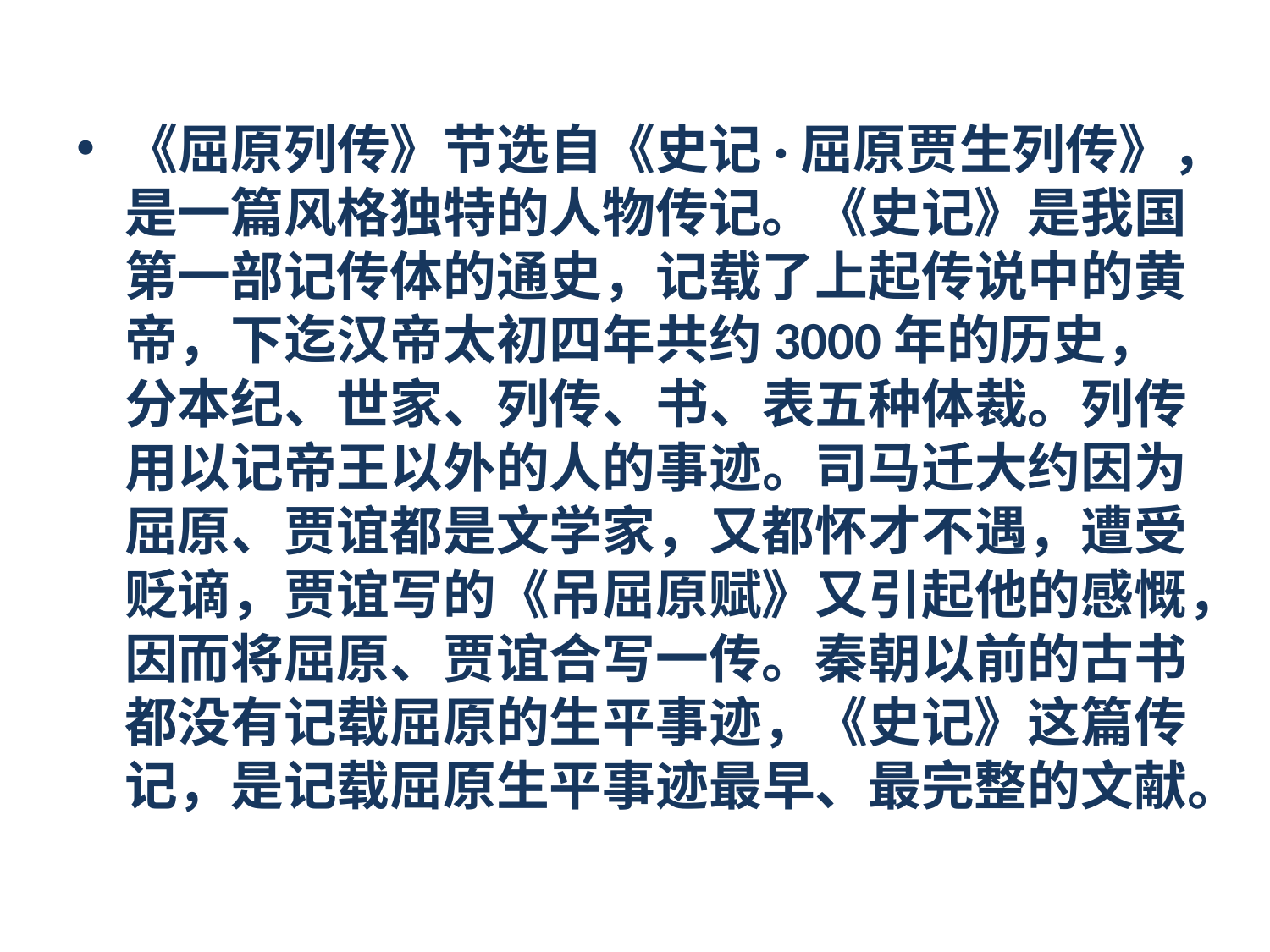

《屈原列传》节选自《史记·屈原贾生列传》，是一篇风格独特的人物传记。《史记》是我国第一部记传体的通史，记载了上起传说中的黄帝，下迄汉帝太初四年共约3000年的历史，分本纪、世家、列传、书、表五种体裁。列传用以记帝王以外的人的事迹。司马迁大约因为屈原、贾谊都是文学家，又都怀才不遇，遭受贬谪，贾谊写的《吊屈原赋》又引起他的感慨，因而将屈原、贾谊合写一传。秦朝以前的古书都没有记载屈原的生平事迹，《史记》这篇传记，是记载屈原生平事迹最早、最完整的文献。